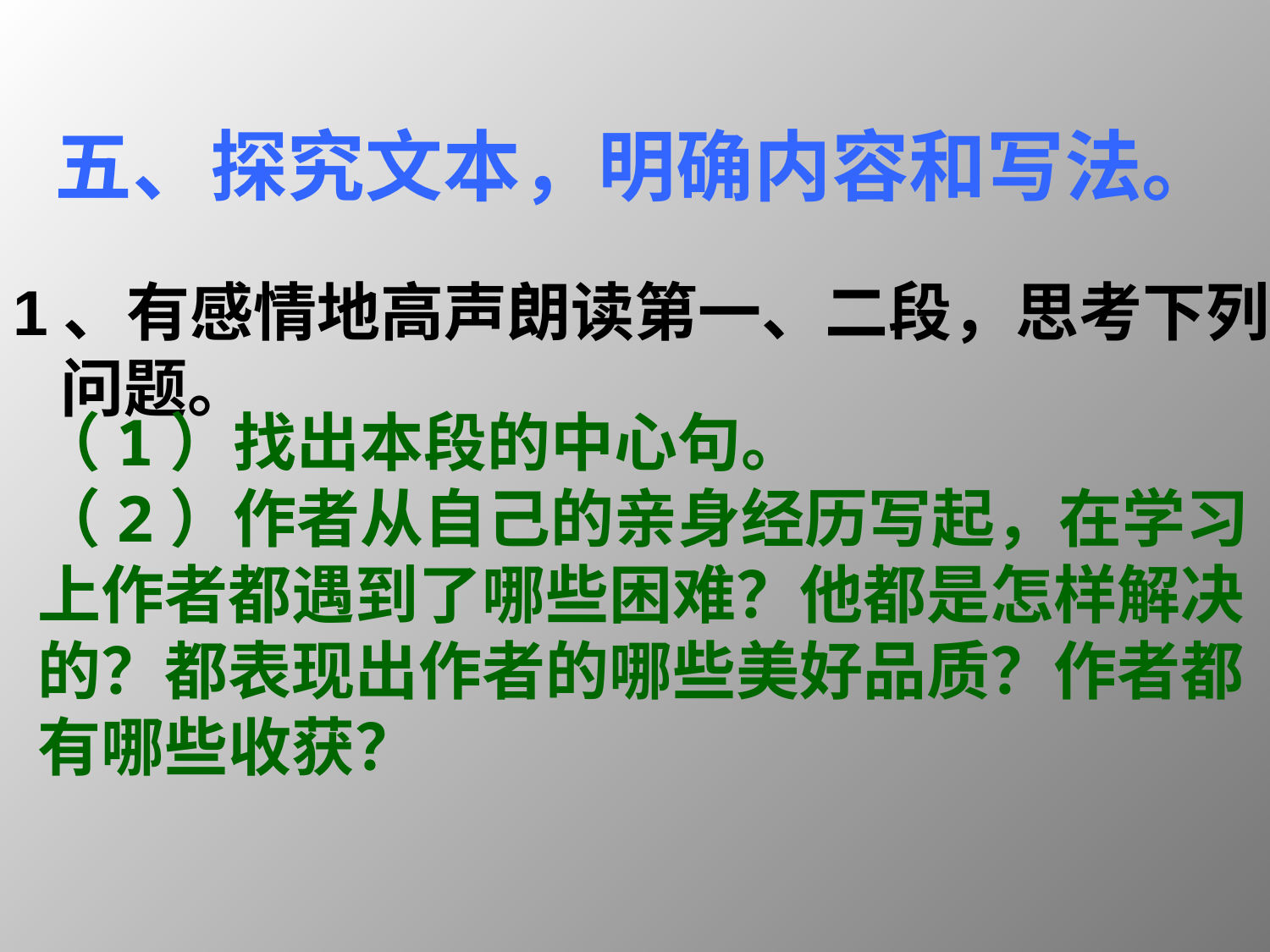

# 五、探究文本，明确内容和写法。
1、有感情地高声朗读第一、二段，思考下列问题。
（1）找出本段的中心句。
（2）作者从自己的亲身经历写起，在学习上作者都遇到了哪些困难？他都是怎样解决的？都表现出作者的哪些美好品质？作者都有哪些收获？